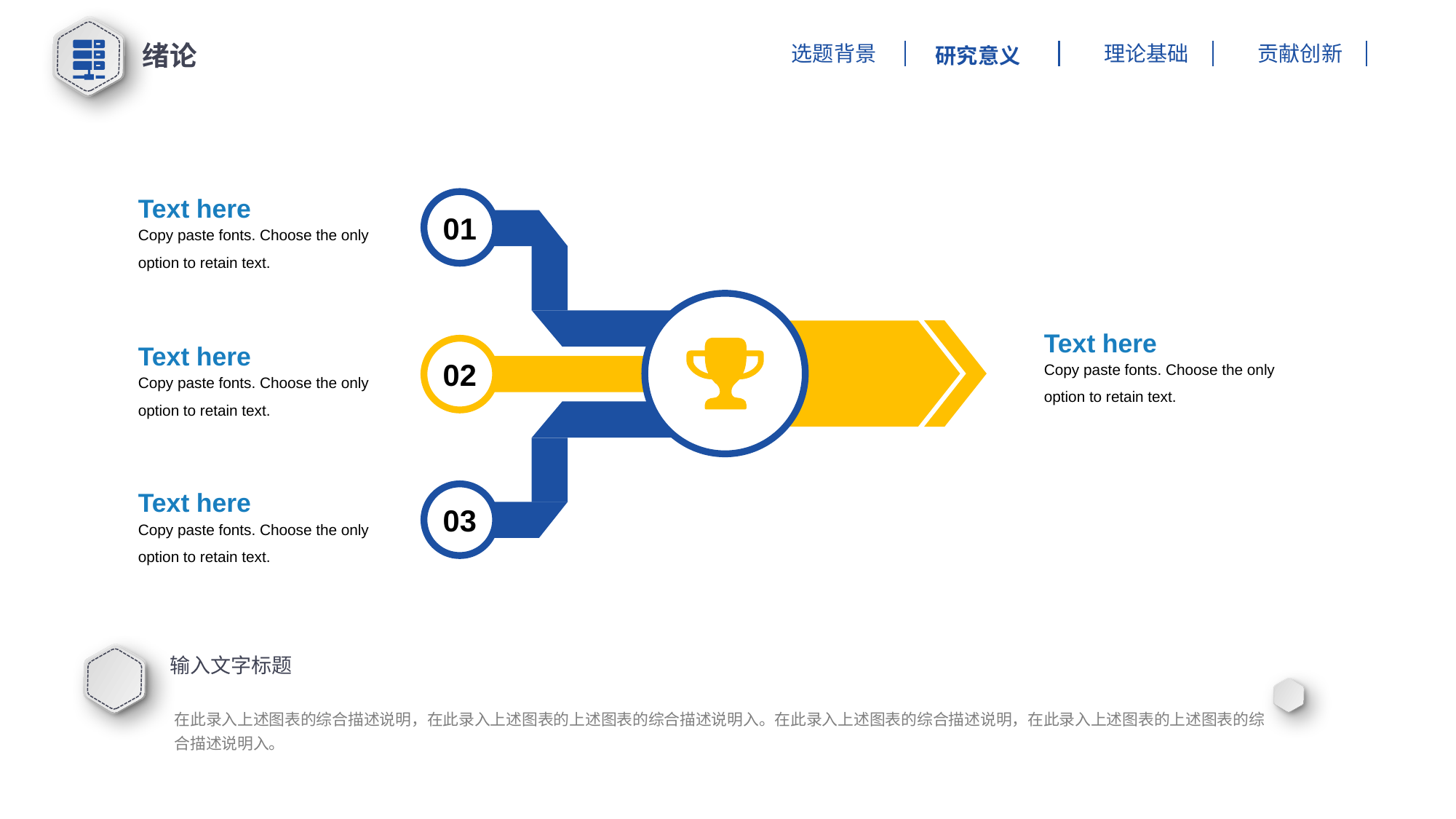

绪论
理论基础
贡献创新
选题背景
研究意义

Text here
01

02

03

Copy paste fonts. Choose the only option to retain text.
Text here
Text here
Copy paste fonts. Choose the only option to retain text.
Copy paste fonts. Choose the only option to retain text.
Text here
Copy paste fonts. Choose the only option to retain text.

输入文字标题

在此录入上述图表的综合描述说明，在此录入上述图表的上述图表的综合描述说明入。在此录入上述图表的综合描述说明，在此录入上述图表的上述图表的综合描述说明入。